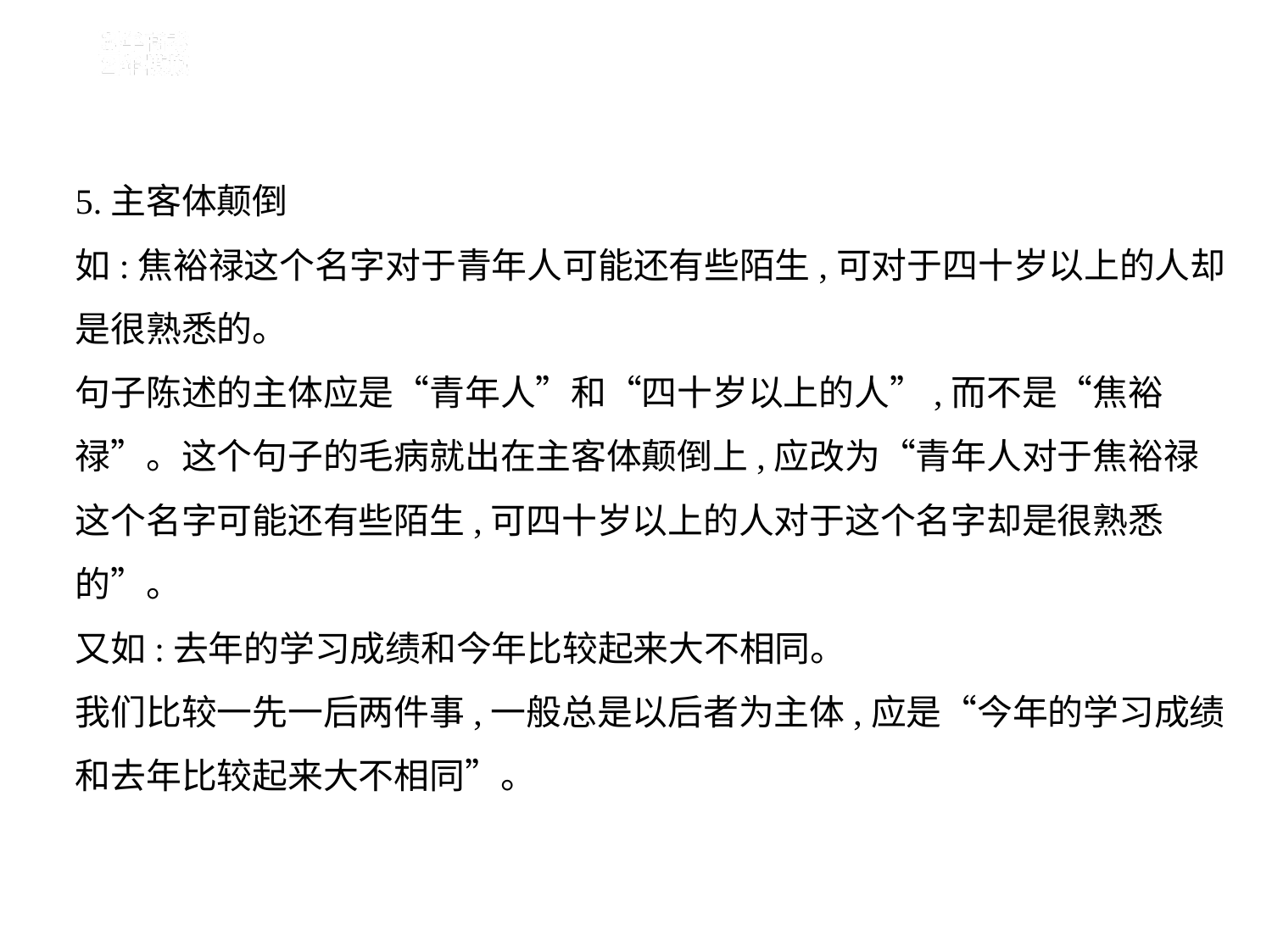

5.主客体颠倒
如:焦裕禄这个名字对于青年人可能还有些陌生,可对于四十岁以上的人却
是很熟悉的。
句子陈述的主体应是“青年人”和“四十岁以上的人”,而不是“焦裕
禄”。这个句子的毛病就出在主客体颠倒上,应改为“青年人对于焦裕禄
这个名字可能还有些陌生,可四十岁以上的人对于这个名字却是很熟悉
的”。
又如:去年的学习成绩和今年比较起来大不相同。
我们比较一先一后两件事,一般总是以后者为主体,应是“今年的学习成绩
和去年比较起来大不相同”。